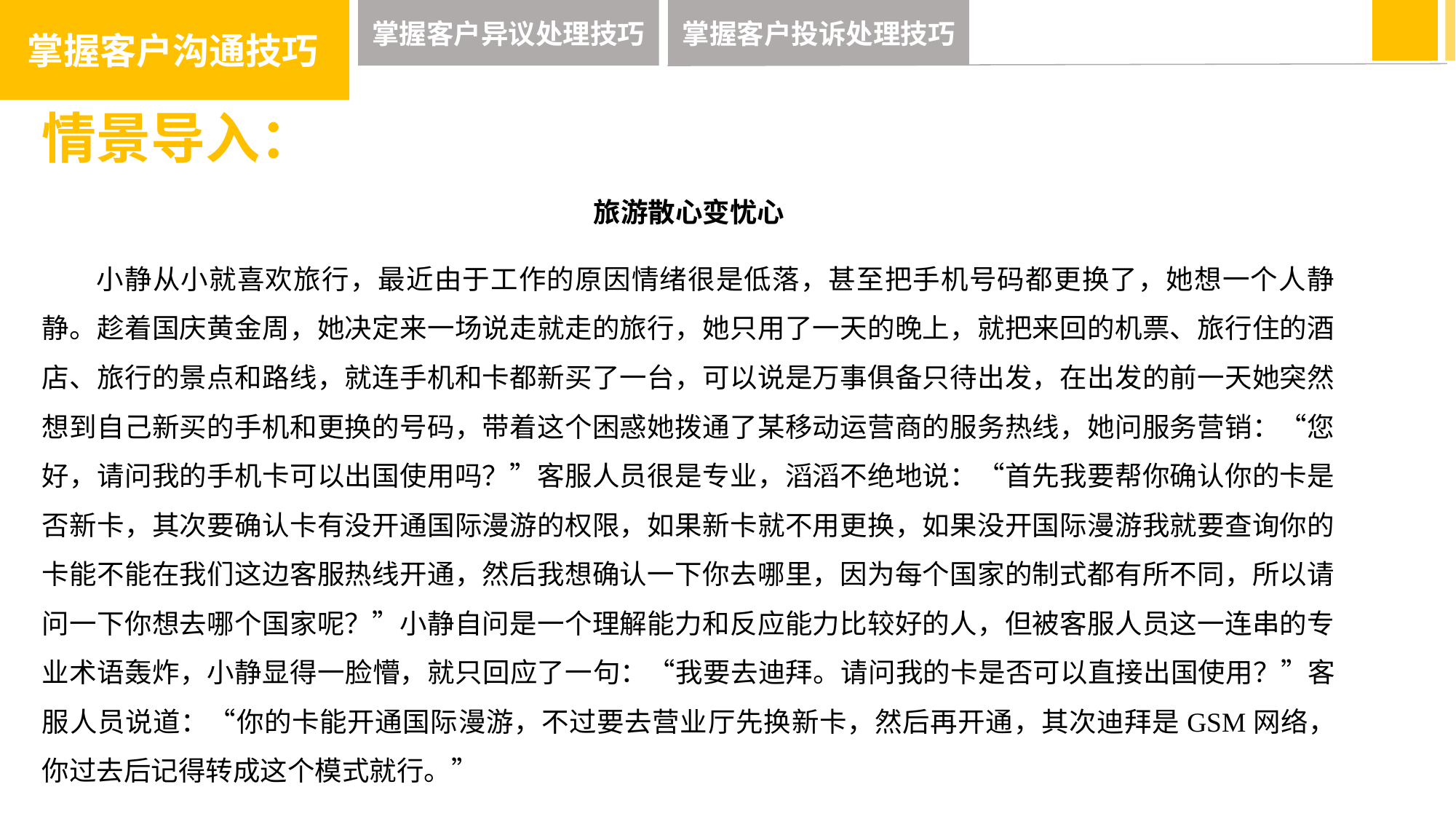

掌握客户沟通技巧
掌握客户异议处理技巧
掌握客户投诉处理技巧

情景导入：
旅游散心变忧心
小静从小就喜欢旅行，最近由于工作的原因情绪很是低落，甚至把手机号码都更换了，她想一个人静静。趁着国庆黄金周，她决定来一场说走就走的旅行，她只用了一天的晚上，就把来回的机票、旅行住的酒店、旅行的景点和路线，就连手机和卡都新买了一台，可以说是万事俱备只待出发，在出发的前一天她突然想到自己新买的手机和更换的号码，带着这个困惑她拨通了某移动运营商的服务热线，她问服务营销：“您好，请问我的手机卡可以出国使用吗？”客服人员很是专业，滔滔不绝地说：“首先我要帮你确认你的卡是否新卡，其次要确认卡有没开通国际漫游的权限，如果新卡就不用更换，如果没开国际漫游我就要查询你的卡能不能在我们这边客服热线开通，然后我想确认一下你去哪里，因为每个国家的制式都有所不同，所以请问一下你想去哪个国家呢？”小静自问是一个理解能力和反应能力比较好的人，但被客服人员这一连串的专业术语轰炸，小静显得一脸懵，就只回应了一句：“我要去迪拜。请问我的卡是否可以直接出国使用？”客服人员说道：“你的卡能开通国际漫游，不过要去营业厅先换新卡，然后再开通，其次迪拜是GSM网络，你过去后记得转成这个模式就行。”